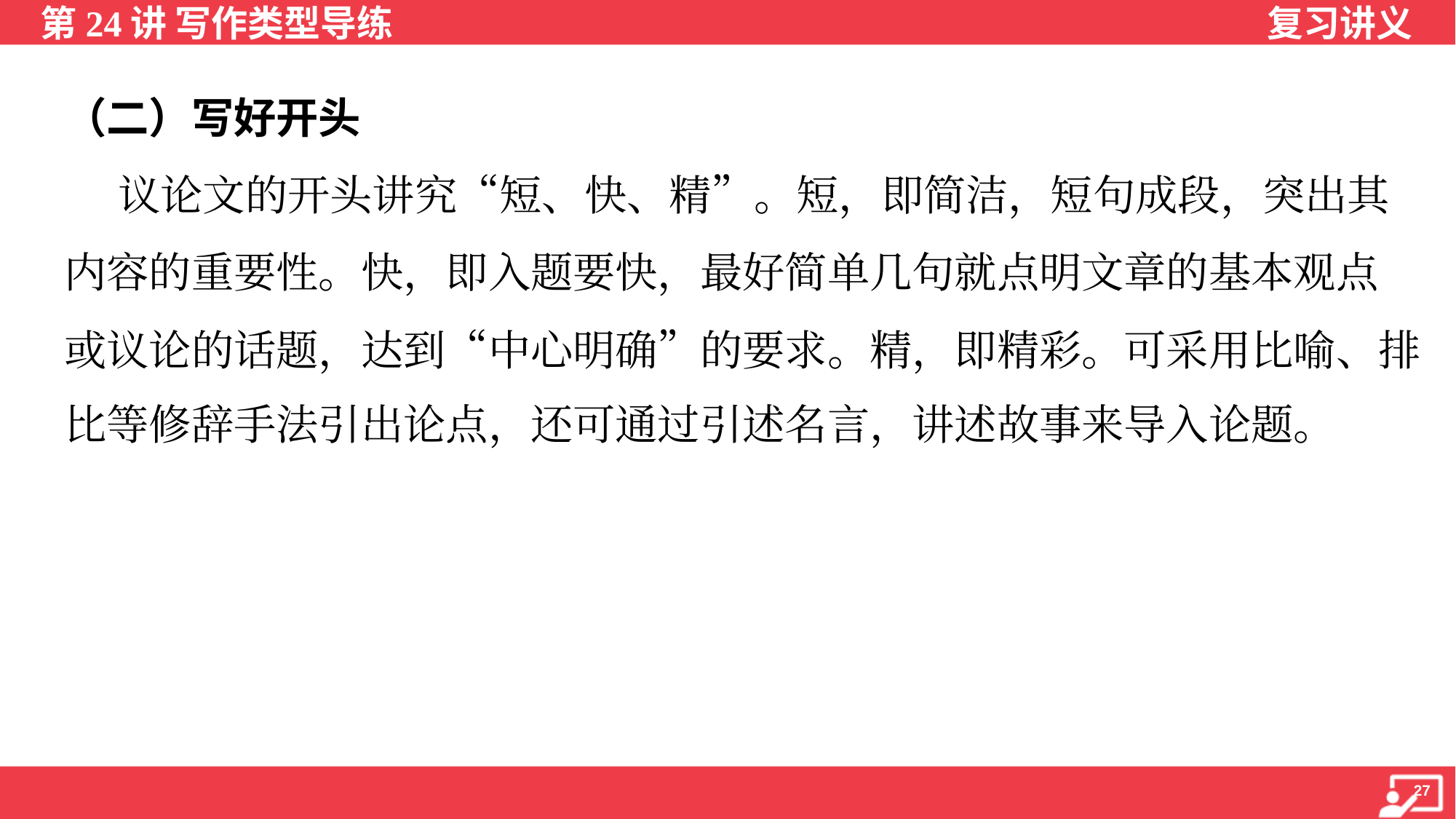

（二）写好开头
    议论文的开头讲究“短、快、精”。短，即简洁，短句成段，突出其
内容的重要性。快，即入题要快，最好简单几句就点明文章的基本观点
或议论的话题，达到“中心明确”的要求。精，即精彩。可采用比喻、排
比等修辞手法引出论点，还可通过引述名言，讲述故事来导入论题。